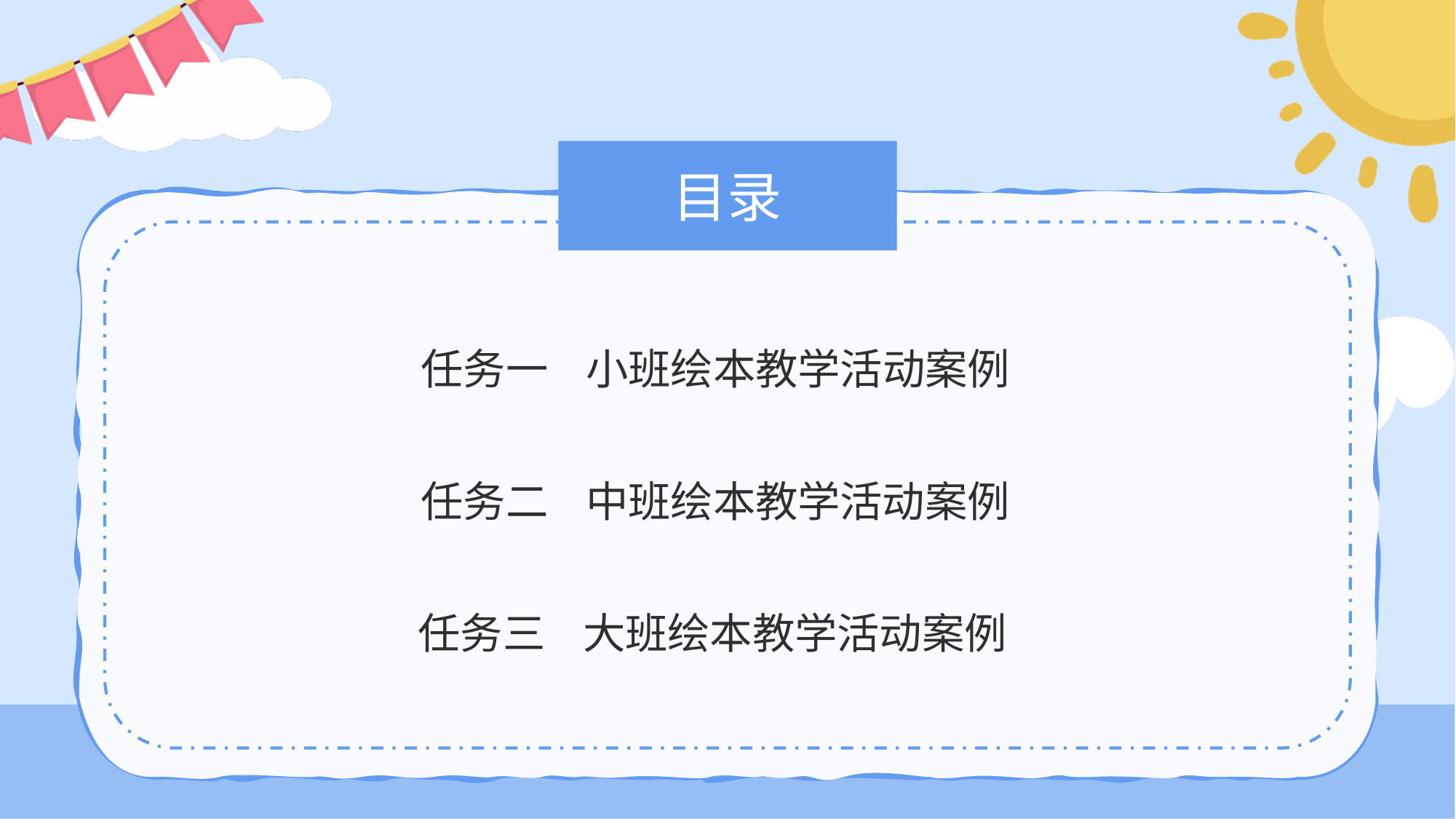

# 目录
任务一    小班绘本教学活动案例

任务二    中班绘本教学活动案例

任务三    大班绘本教学活动案例